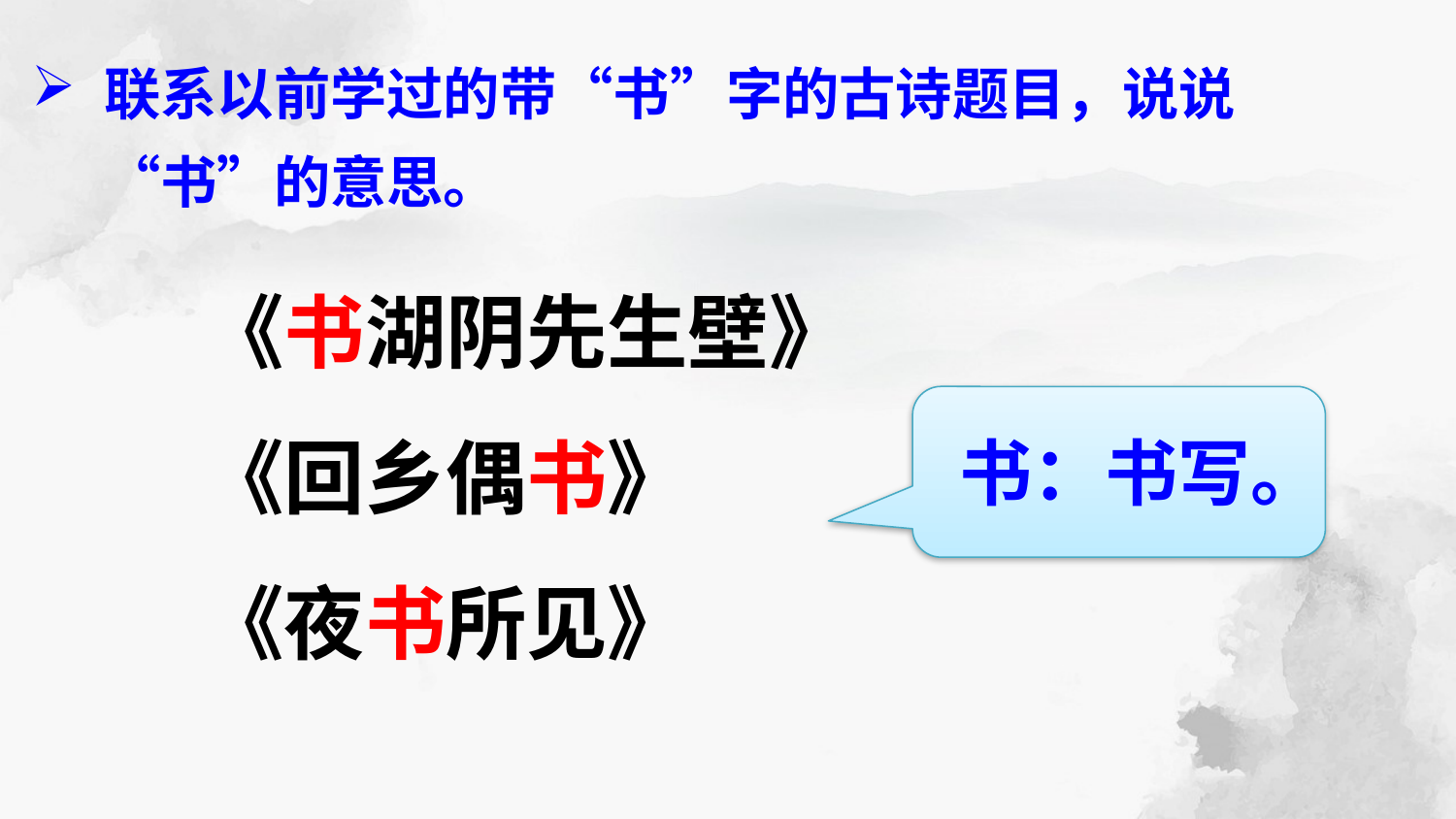

联系以前学过的带“书”字的古诗题目，说说“书”的意思。
《书湖阴先生壁》
《回乡偶书》
《夜书所见》

书：书写。